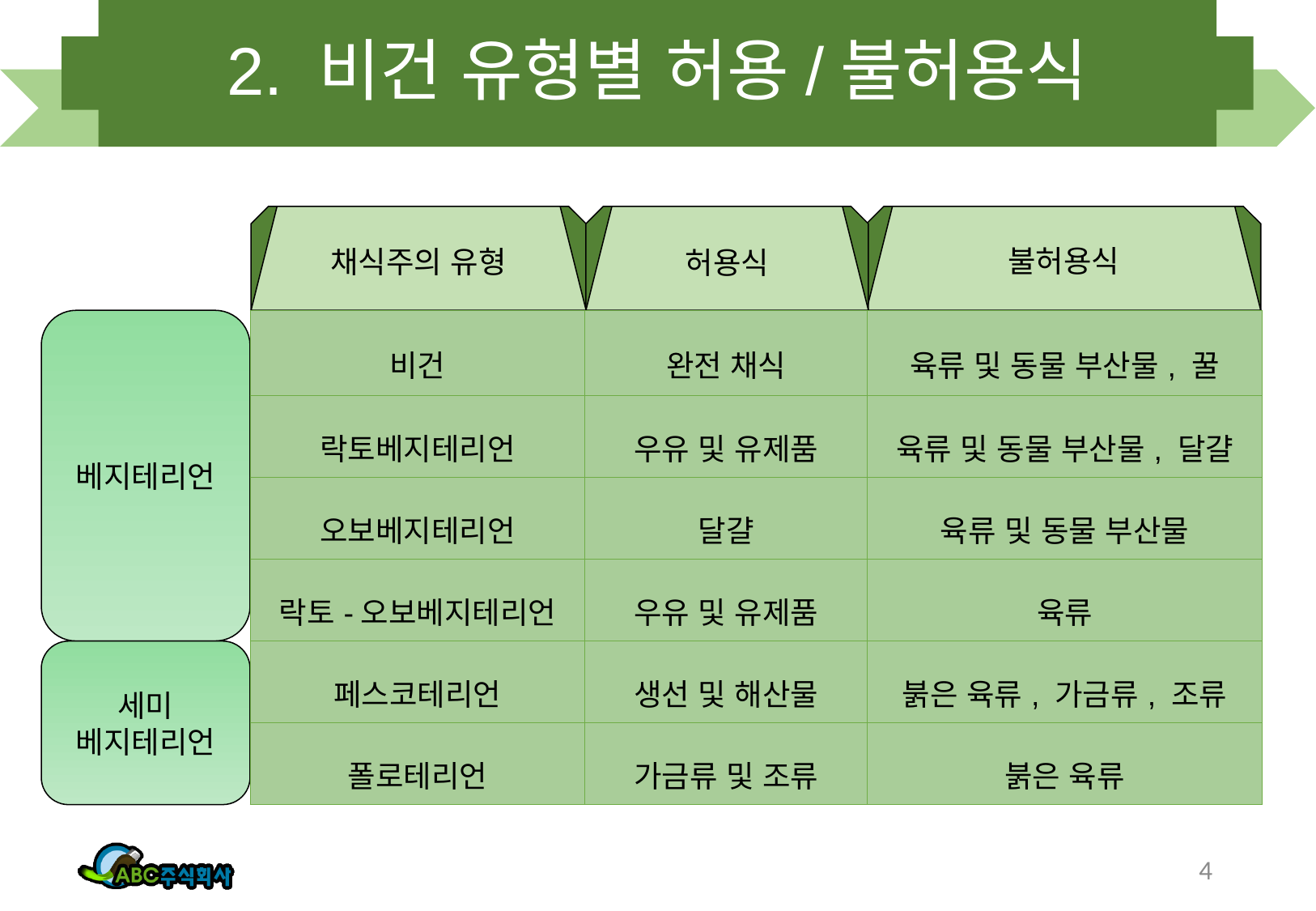

# 2. 비건 유형별 허용/불허용식
빵ㄹ
채식주의 유형
빵ㄹ
허용식
빵ㄹ
불허용식
| 비건 | 완전 채식 | 육류 및 동물 부산물, 꿀 |
| --- | --- | --- |
| 락토베지테리언 | 우유 및 유제품 | 육류 및 동물 부산물, 달걀 |
| 오보베지테리언 | 달걀 | 육류 및 동물 부산물 |
| 락토-오보베지테리언 | 우유 및 유제품 | 육류 |
| 페스코테리언 | 생선 및 해산물 | 붉은 육류, 가금류, 조류 |
| 폴로테리언 | 가금류 및 조류 | 붉은 육류 |
베지테리언
세미
베지테리언
4